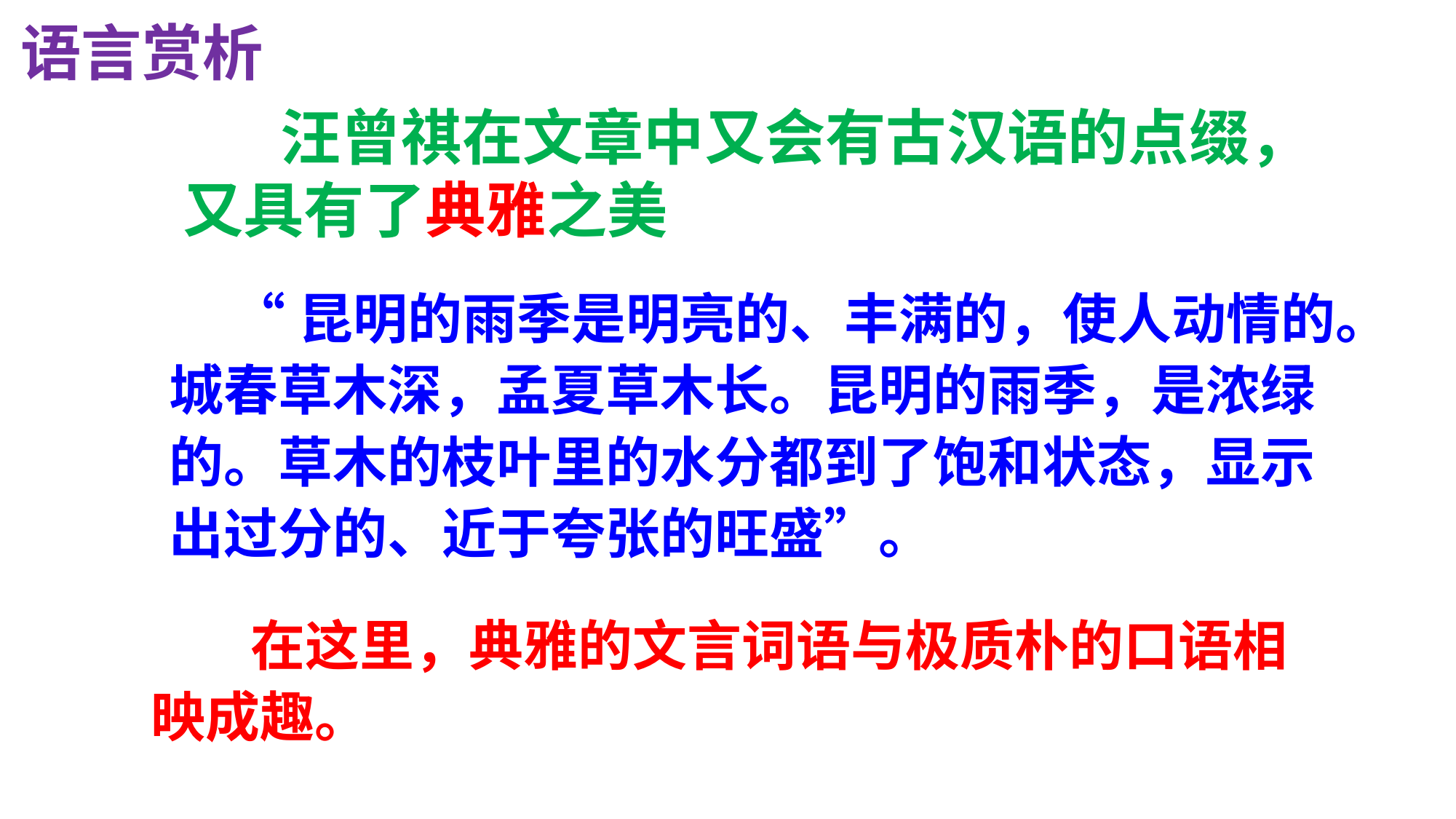

语言赏析
      汪曾祺在文章中又会有古汉语的点缀，又具有了典雅之美
     “昆明的雨季是明亮的、丰满的，使人动情的。城春草木深，孟夏草木长。昆明的雨季，是浓绿的。草木的枝叶里的水分都到了饱和状态，显示出过分的、近于夸张的旺盛”。

       在这里，典雅的文言词语与极质朴的口语相映成趣。